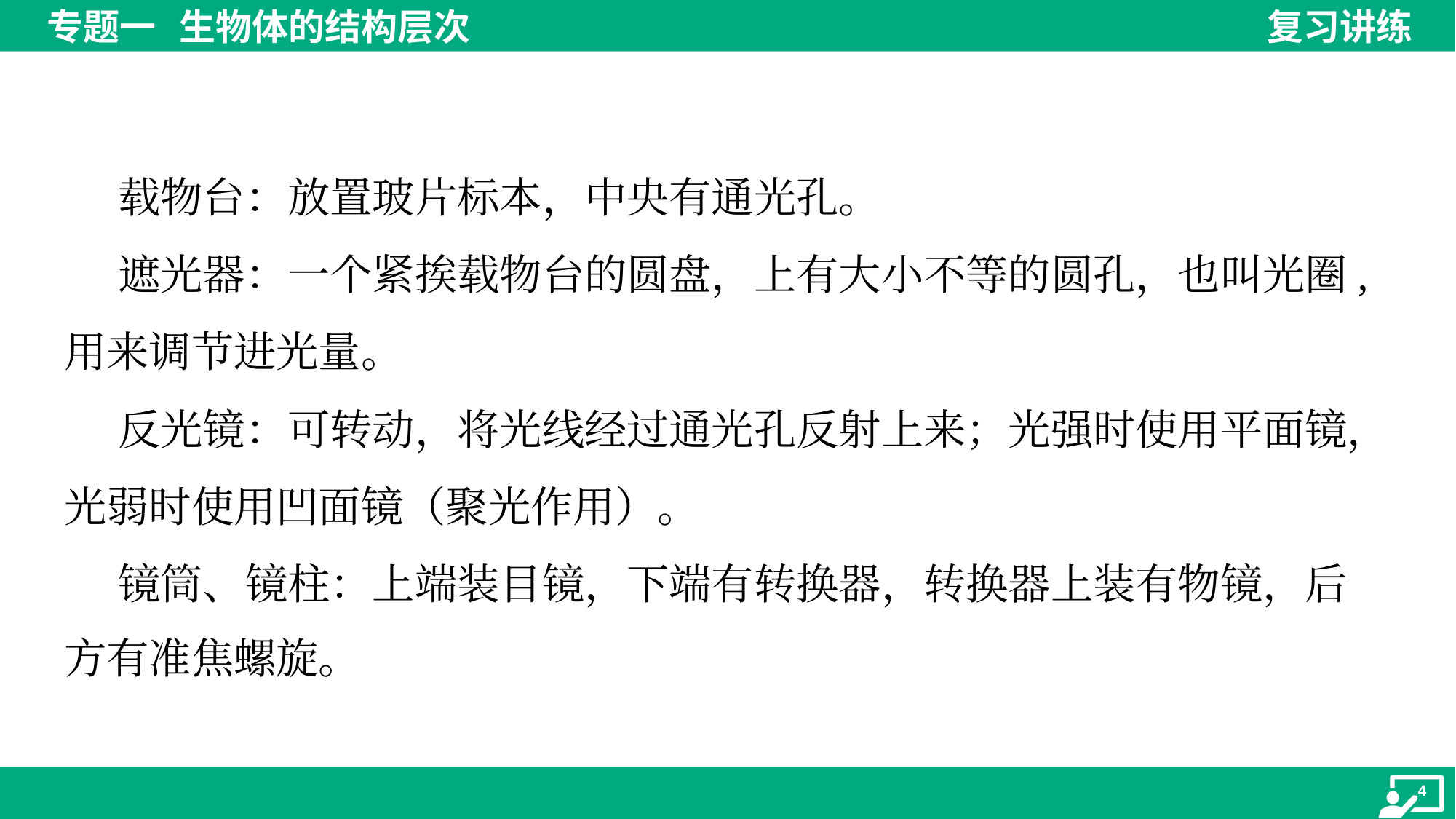

载物台：放置玻片标本，中央有通光孔。
    遮光器：一个紧挨载物台的圆盘，上有大小不等的圆孔，也叫光圈,
用来调节进光量。
    反光镜：可转动，将光线经过通光孔反射上来；光强时使用平面镜，
光弱时使用凹面镜（聚光作用）。
    镜筒、镜柱：上端装目镜，下端有转换器，转换器上装有物镜，后
方有准焦螺旋。